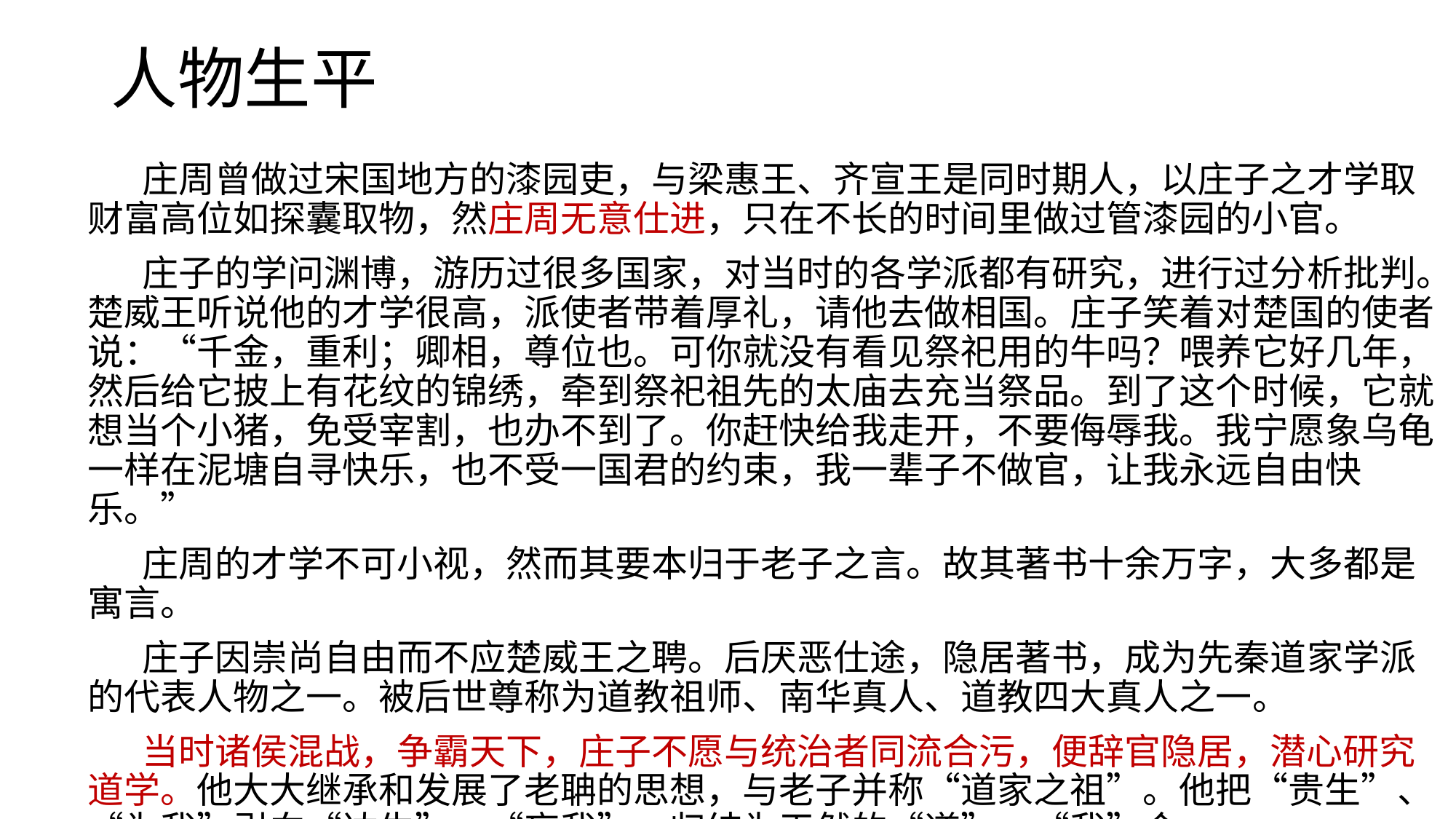

# 人物生平
庄周曾做过宋国地方的漆园吏，与梁惠王、齐宣王是同时期人，以庄子之才学取财富高位如探囊取物，然庄周无意仕进，只在不长的时间里做过管漆园的小官。
庄子的学问渊博，游历过很多国家，对当时的各学派都有研究，进行过分析批判。楚威王听说他的才学很高，派使者带着厚礼，请他去做相国。庄子笑着对楚国的使者说：“千金，重利；卿相，尊位也。可你就没有看见祭祀用的牛吗？喂养它好几年，然后给它披上有花纹的锦绣，牵到祭祀祖先的太庙去充当祭品。到了这个时候，它就想当个小猪，免受宰割，也办不到了。你赶快给我走开，不要侮辱我。我宁愿象乌龟一样在泥塘自寻快乐，也不受一国君的约束，我一辈子不做官，让我永远自由快乐。”
庄周的才学不可小视，然而其要本归于老子之言。故其著书十余万字，大多都是寓言。
庄子因崇尚自由而不应楚威王之聘。后厌恶仕途，隐居著书，成为先秦道家学派的代表人物之一。被后世尊称为道教祖师、南华真人、道教四大真人之一。
当时诸侯混战，争霸天下，庄子不愿与统治者同流合污，便辞官隐居，潜心研究道学。他大大继承和发展了老聃的思想，与老子并称“道家之祖”。他把“贵生”、“为我”引向“达生”、“忘我”，归结为天然的“道”、“我”合一。